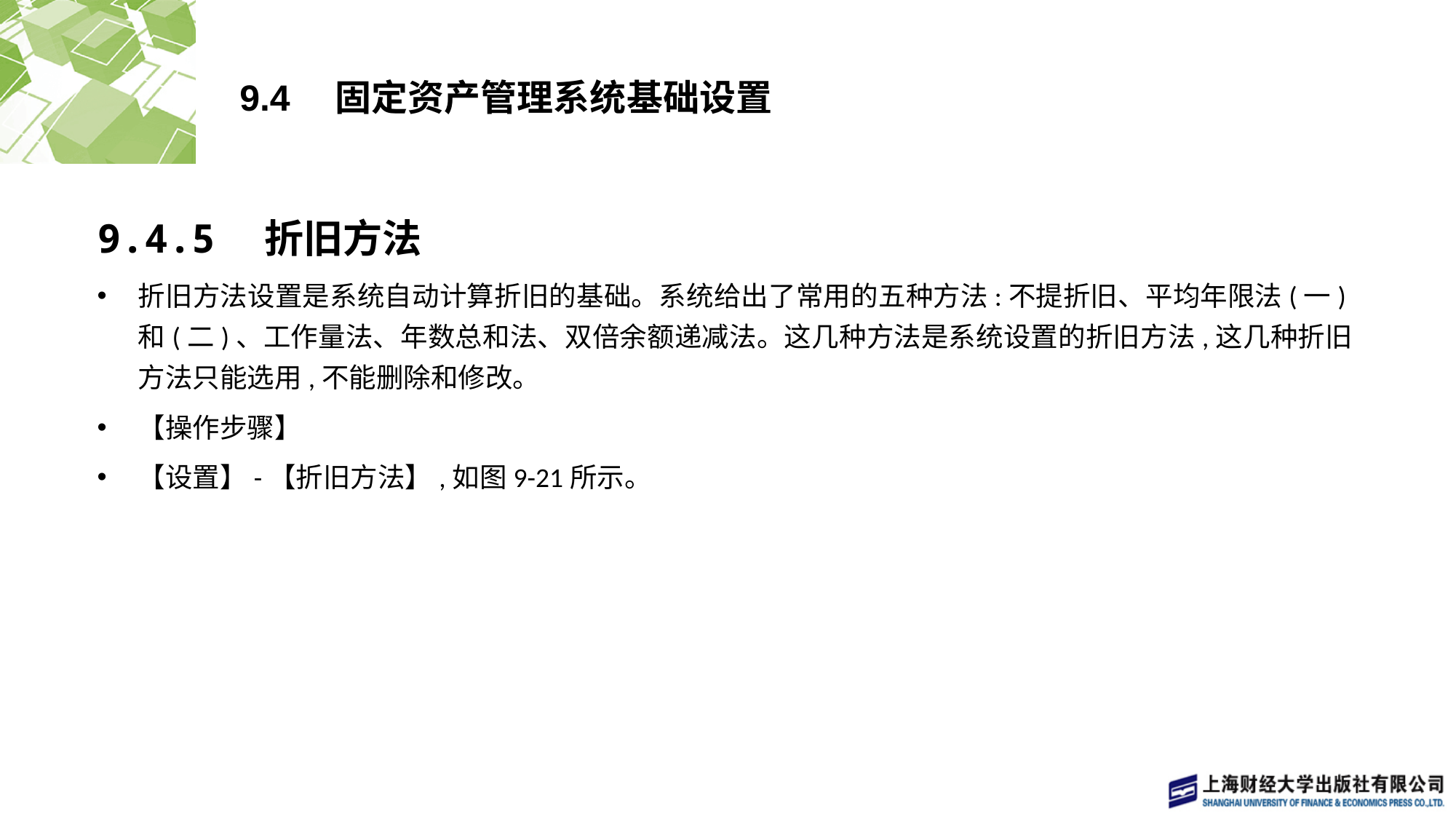

# 9.4　固定资产管理系统基础设置
9.4.5　折旧方法
折旧方法设置是系统自动计算折旧的基础。系统给出了常用的五种方法:不提折旧、平均年限法(一)和(二)、工作量法、年数总和法、双倍余额递减法。这几种方法是系统设置的折旧方法,这几种折旧方法只能选用,不能删除和修改。
【操作步骤】
【设置】-【折旧方法】,如图9-21所示。